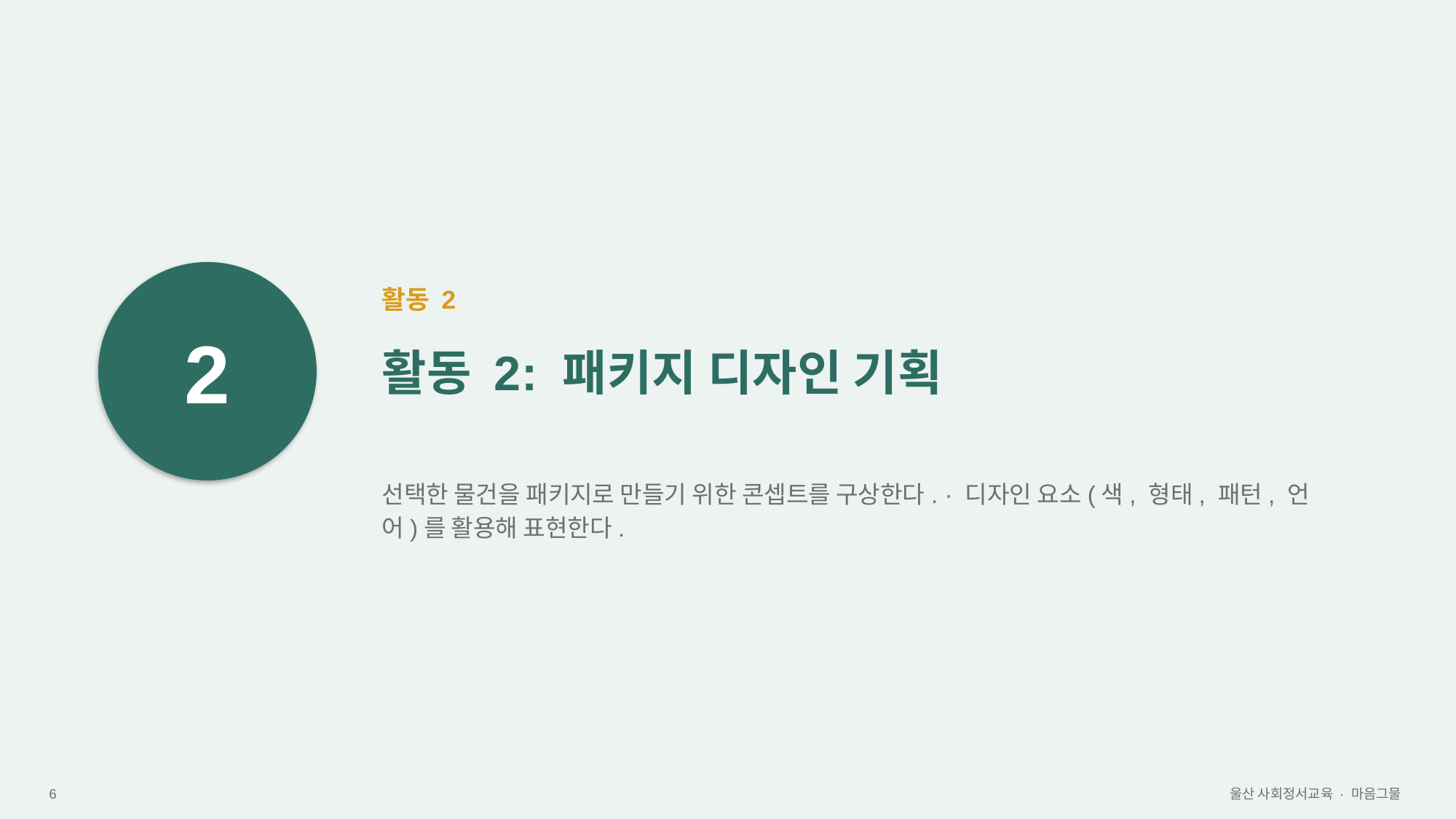

2
활동 2
활동 2: 패키지 디자인 기획
선택한 물건을 패키지로 만들기 위한 콘셉트를 구상한다. · 디자인 요소(색, 형태, 패턴, 언어)를 활용해 표현한다.
6
울산 사회정서교육 · 마음그물